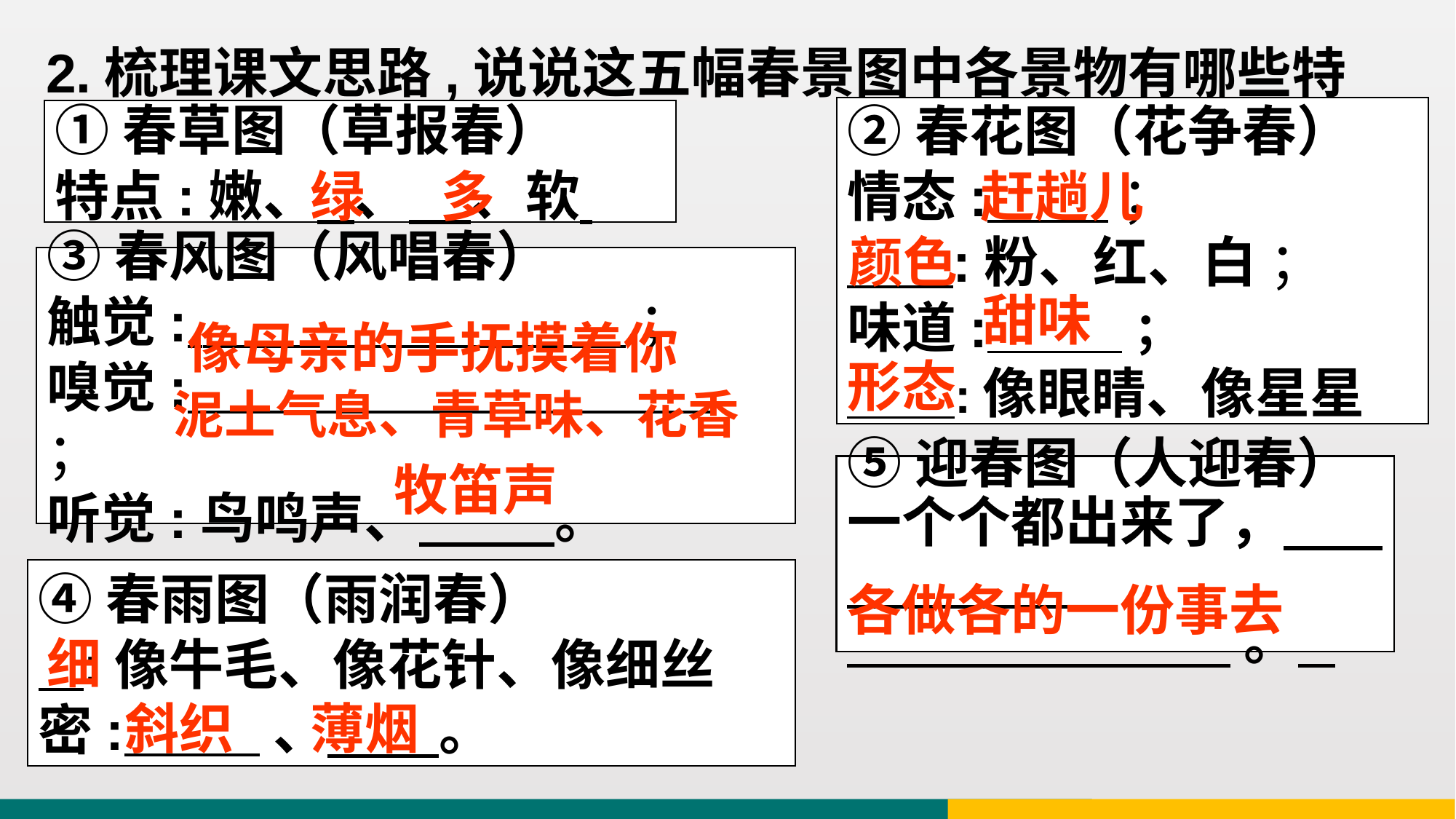

2.梳理课文思路,说说这五幅春景图中各景物有哪些特点？
②春花图（花争春）
情态:        ；
       :粉、红、白 ；
味道:          ；
        :像眼睛、像星星
①春草图（草报春）
特点:嫩、   、     、软
赶趟儿
绿
多
颜色
③春风图（风唱春）
触觉:                             ；
嗅觉:                                    ；
听觉:鸟鸣声、           。
甜味
像母亲的手抚摸着你
形态
泥土气息、青草味、花香
牧笛声
⑤迎春图（人迎春）
一个个都出来了，
                               。
④春雨图（雨润春）
   :像牛毛、像花针、像细丝
密:         、         。
各做各的一份事去
细
斜织
薄烟